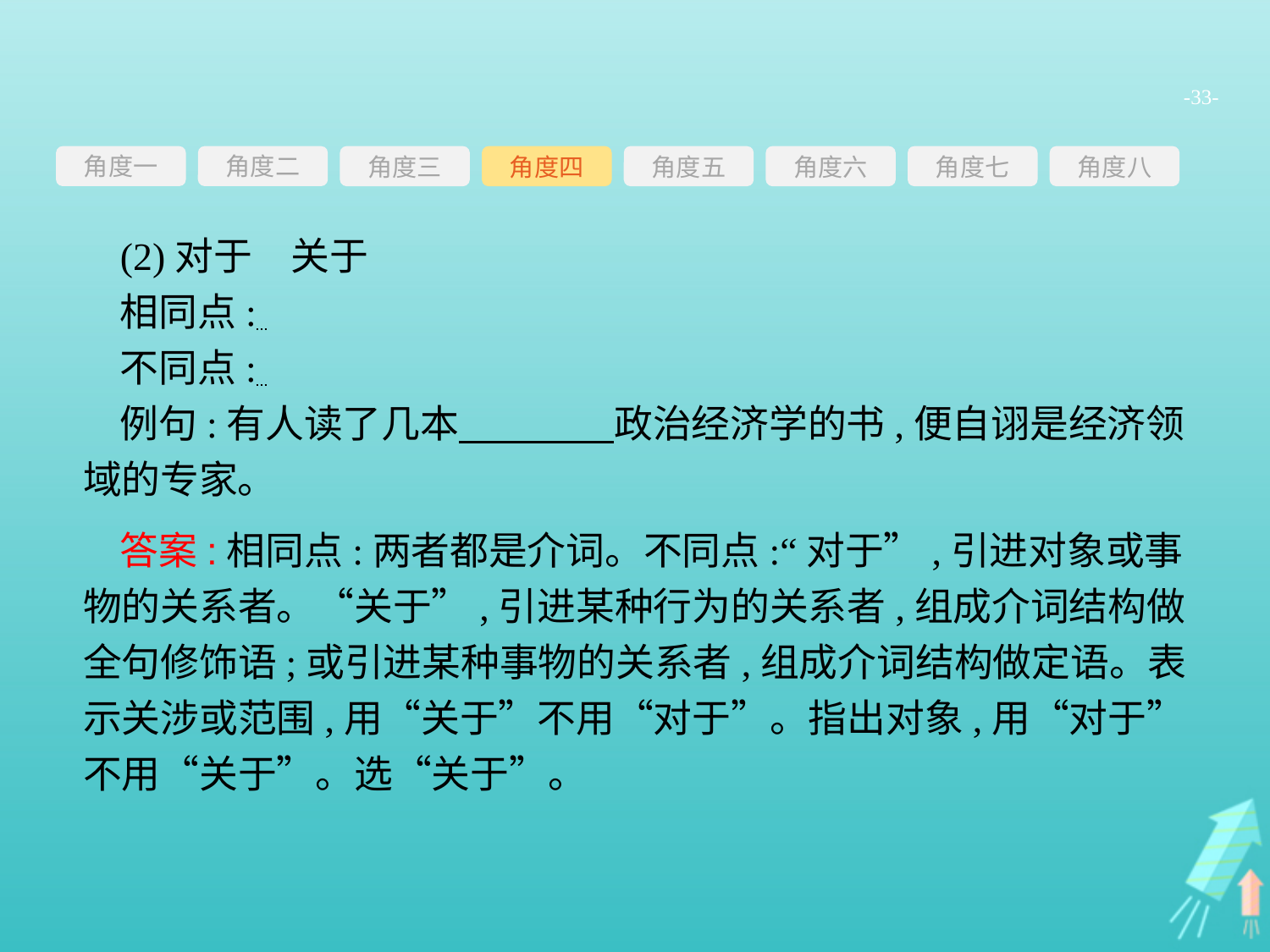

-33-
角度一
角度三
角度四
角度五
角度六
角度七
角度八
角度二
(2)对于　关于
相同点:
不同点:
例句:有人读了几本　　　　政治经济学的书,便自诩是经济领域的专家。
答案:相同点:两者都是介词。不同点:“对于”,引进对象或事物的关系者。“关于”,引进某种行为的关系者,组成介词结构做全句修饰语;或引进某种事物的关系者,组成介词结构做定语。表示关涉或范围,用“关于”不用“对于”。指出对象,用“对于”不用“关于”。选“关于”。